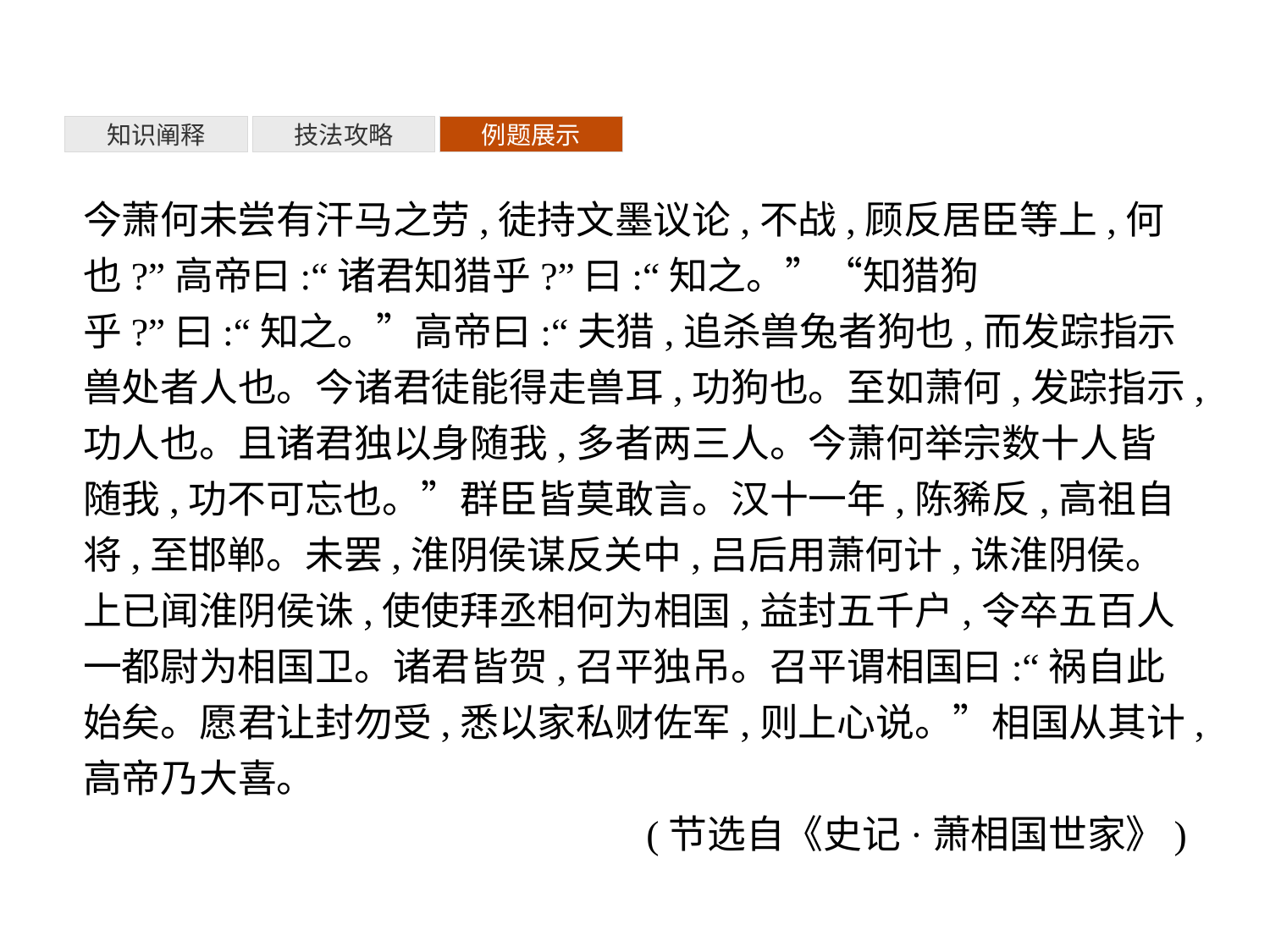

知识阐释
技法攻略
例题展示
今萧何未尝有汗马之劳,徒持文墨议论,不战,顾反居臣等上,何也?”高帝曰:“诸君知猎乎?”曰:“知之。”“知猎狗乎?”曰:“知之。”高帝曰:“夫猎,追杀兽兔者狗也,而发踪指示兽处者人也。今诸君徒能得走兽耳,功狗也。至如萧何,发踪指示,功人也。且诸君独以身随我,多者两三人。今萧何举宗数十人皆随我,功不可忘也。”群臣皆莫敢言。汉十一年,陈豨反,高祖自将,至邯郸。未罢,淮阴侯谋反关中,吕后用萧何计,诛淮阴侯。上已闻淮阴侯诛,使使拜丞相何为相国,益封五千户,令卒五百人一都尉为相国卫。诸君皆贺,召平独吊。召平谓相国曰:“祸自此始矣。愿君让封勿受,悉以家私财佐军,则上心说。”相国从其计,高帝乃大喜。
(节选自《史记·萧相国世家》)